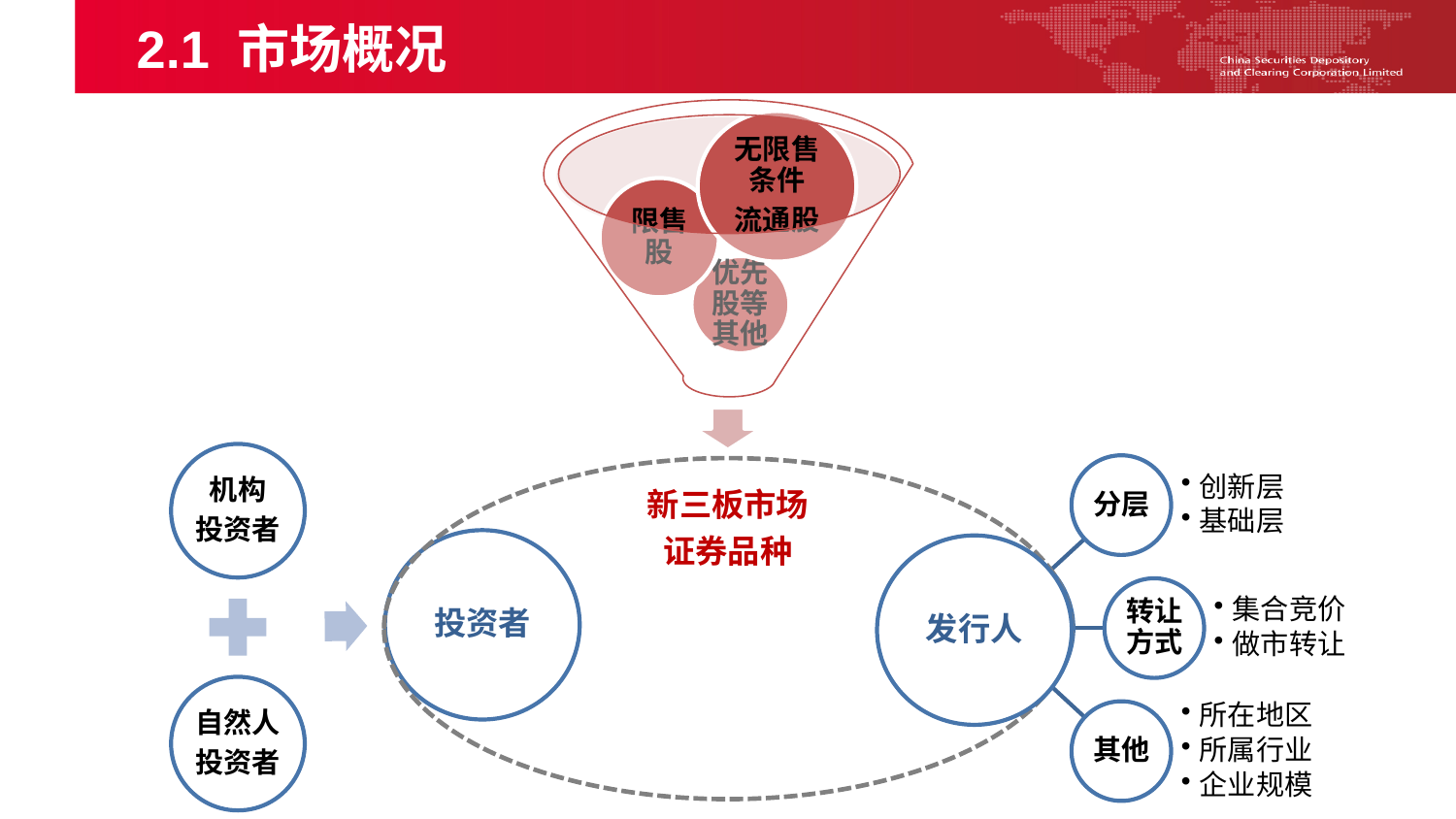

2.1 市场概况

新三板市场
证券品种
优先股等其他
限售股
无限售条件
流通股
机构
投资者

自然人
投资者

投资者
分层
创新层
基础层
转让方式
集合竞价
做市转让
其他
所在地区
所属行业
企业规模

发行人